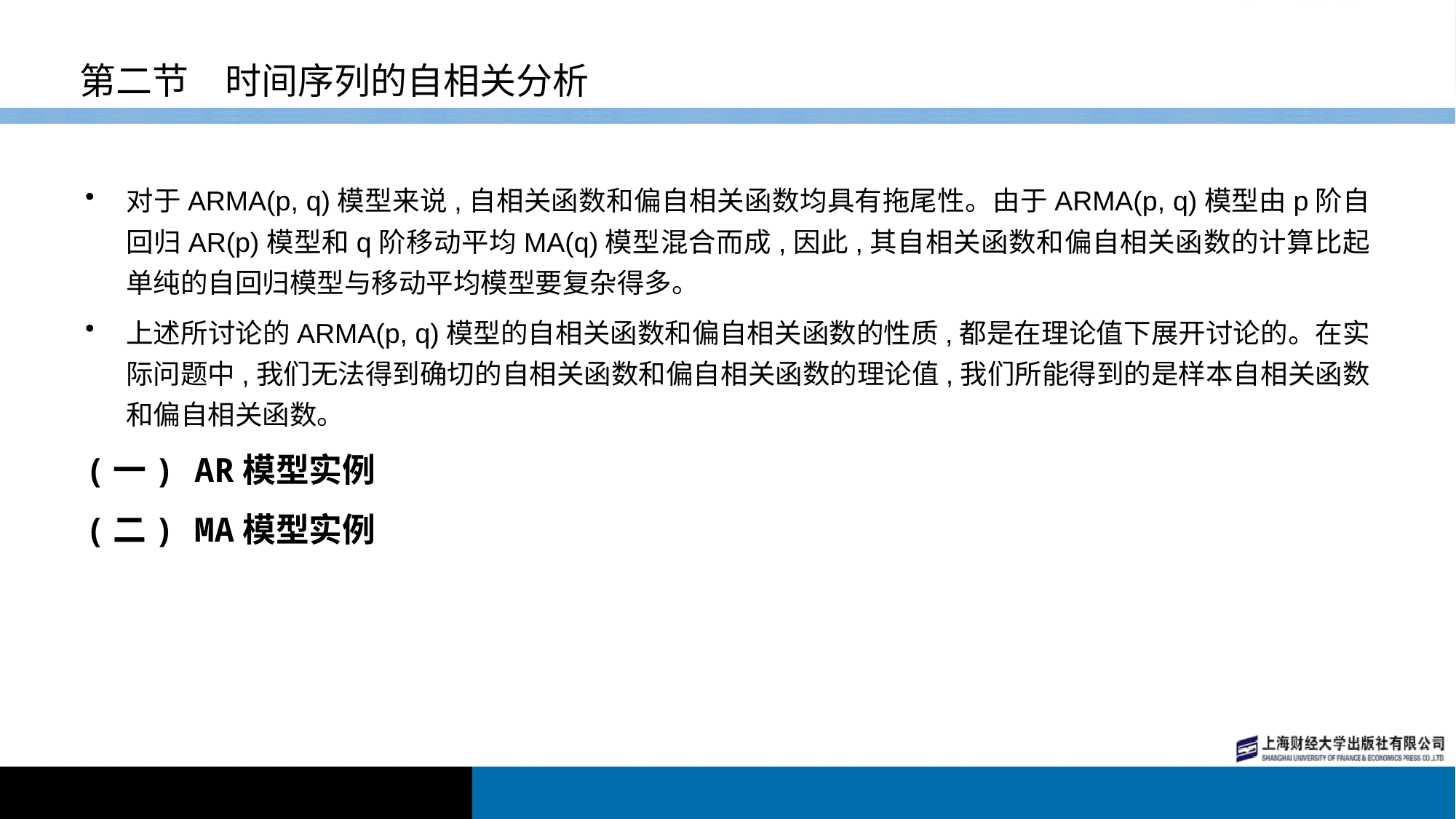

# 第二节　时间序列的自相关分析
对于ARMA(p, q)模型来说,自相关函数和偏自相关函数均具有拖尾性。由于ARMA(p, q)模型由p阶自回归AR(p)模型和q阶移动平均MA(q)模型混合而成,因此,其自相关函数和偏自相关函数的计算比起单纯的自回归模型与移动平均模型要复杂得多。
上述所讨论的ARMA(p, q)模型的自相关函数和偏自相关函数的性质,都是在理论值下展开讨论的。在实际问题中,我们无法得到确切的自相关函数和偏自相关函数的理论值,我们所能得到的是样本自相关函数和偏自相关函数。
(一) AR模型实例
(二) MA模型实例
11